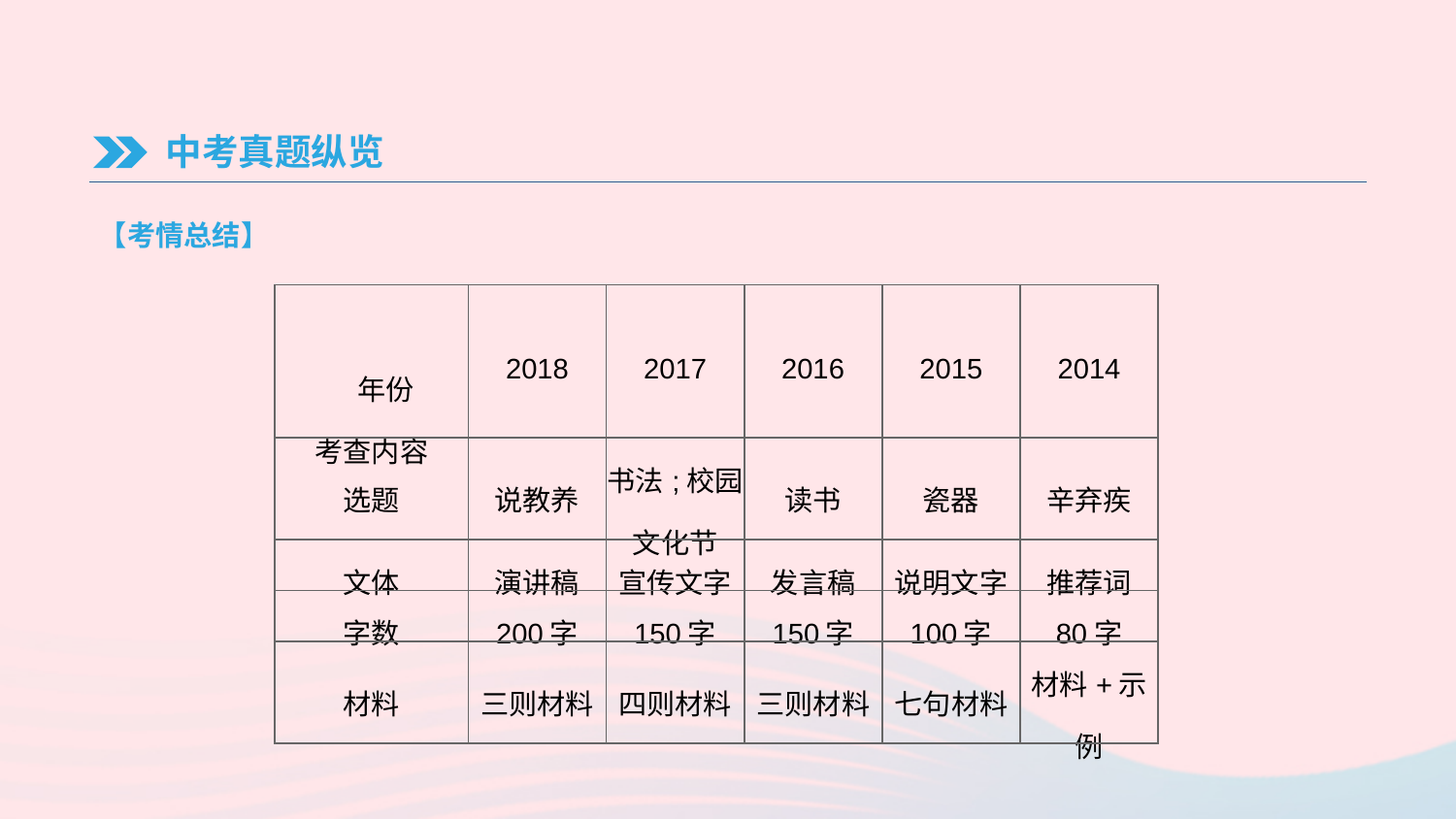

中考真题纵览

【考情总结】
| 年份 考查内容 | 2018 | 2017 | 2016 | 2015 | 2014 |
| --- | --- | --- | --- | --- | --- |
| 选题 | 说教养 | 书法;校园文化节 | 读书 | 瓷器 | 辛弃疾 |
| 文体 | 演讲稿 | 宣传文字 | 发言稿 | 说明文字 | 推荐词 |
| 字数 | 200字 | 150字 | 150字 | 100字 | 80字 |
| 材料 | 三则材料 | 四则材料 | 三则材料 | 七句材料 | 材料+示例 |